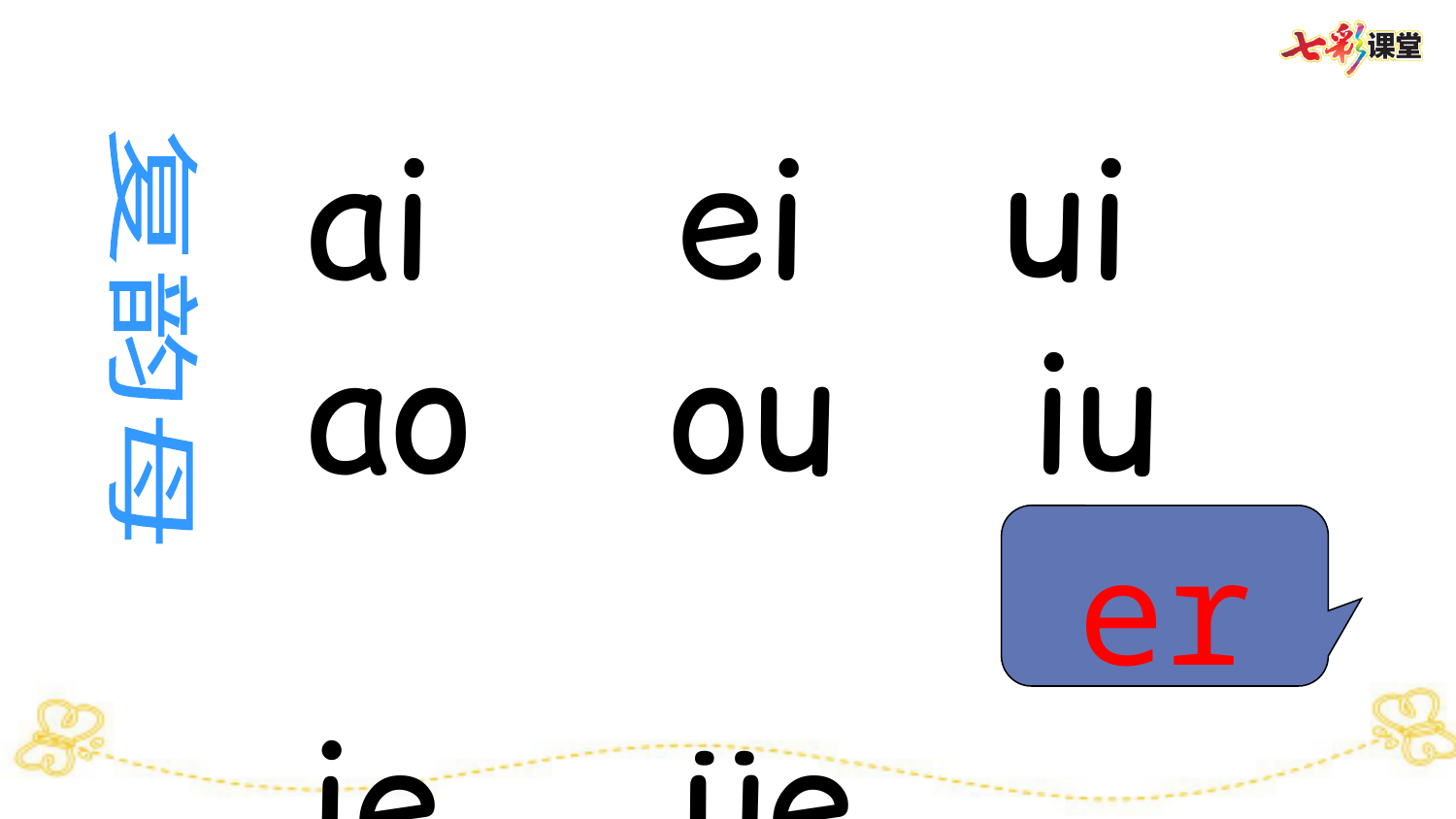

ai     ei    ui
ao    ou    iu
ie     üe
复韵母
er